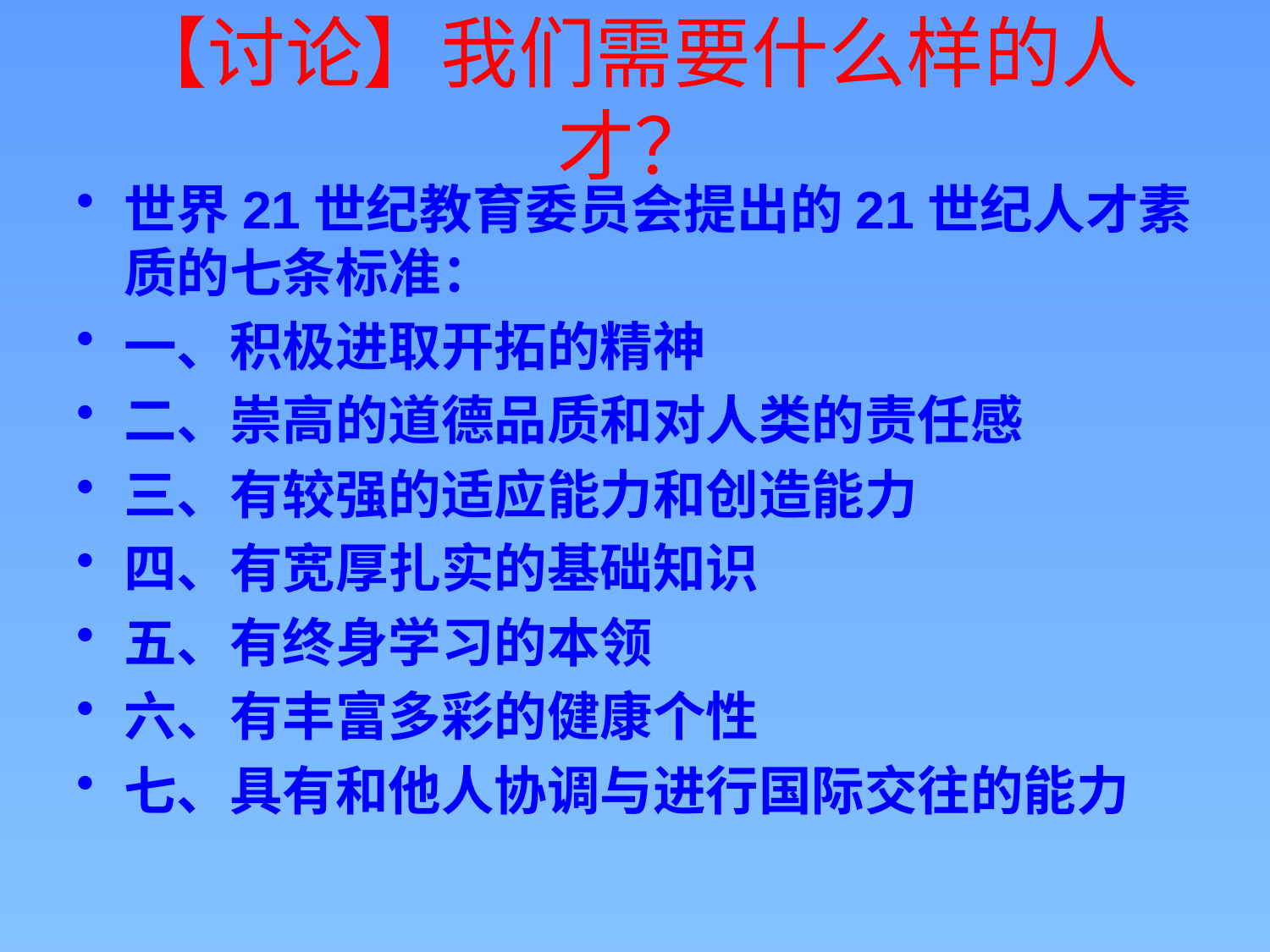

【讨论】我们需要什么样的人才？
世界21世纪教育委员会提出的21世纪人才素质的七条标准：
一、积极进取开拓的精神
二、崇高的道德品质和对人类的责任感
三、有较强的适应能力和创造能力
四、有宽厚扎实的基础知识
五、有终身学习的本领
六、有丰富多彩的健康个性
七、具有和他人协调与进行国际交往的能力